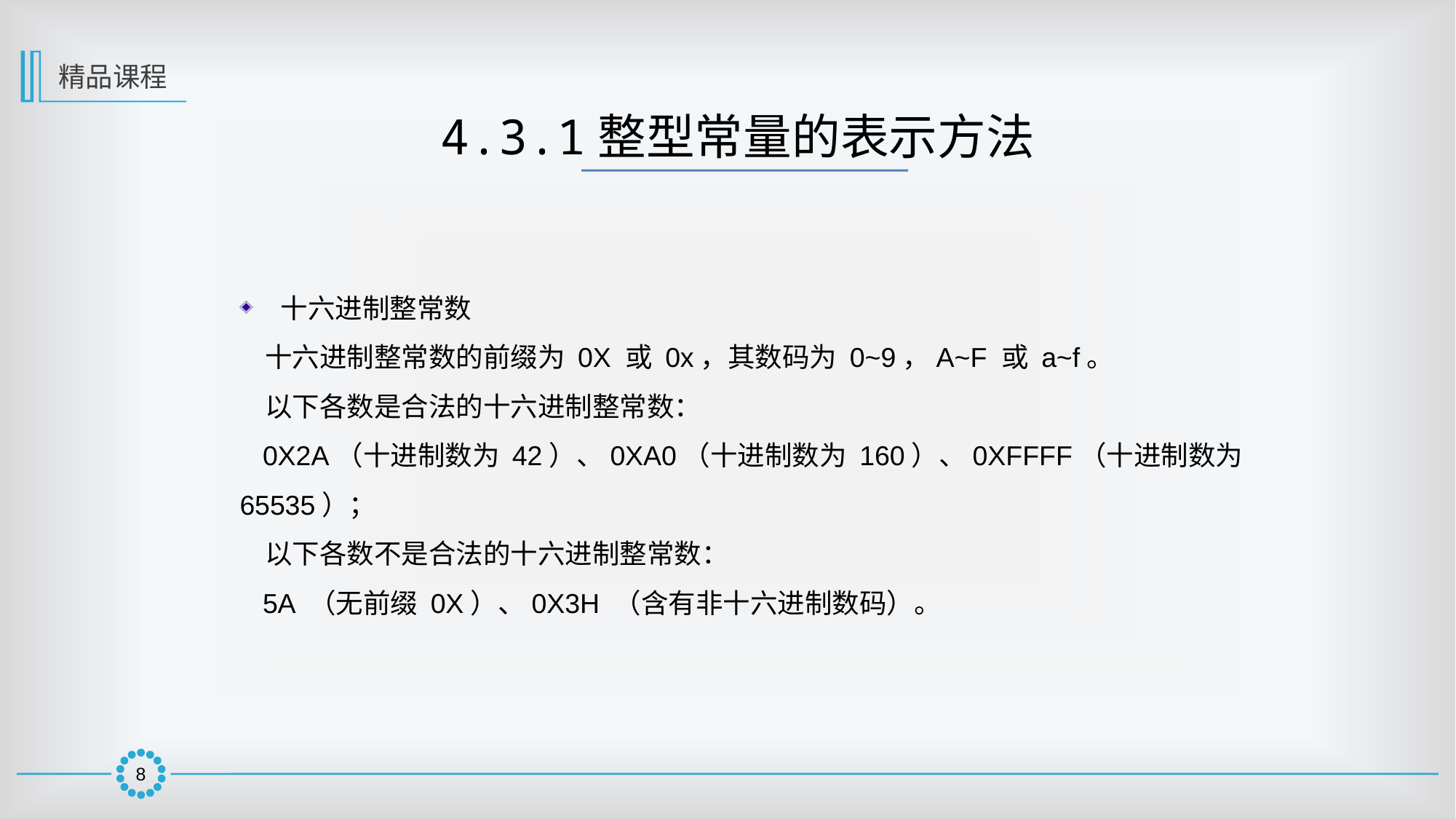

精品课程
4.3.1整型常量的表示方法

十六进制整常数
   十六进制整常数的前缀为 0X 或 0x，其数码为 0~9，A~F 或 a~f。
   以下各数是合法的十六进制整常数：
   0X2A（十进制数为 42）、0XA0（十进制数为 160）、0XFFFF（十进制数为 65535）；
   以下各数不是合法的十六进制整常数：
   5A （无前缀 0X）、0X3H （含有非十六进制数码）。

8